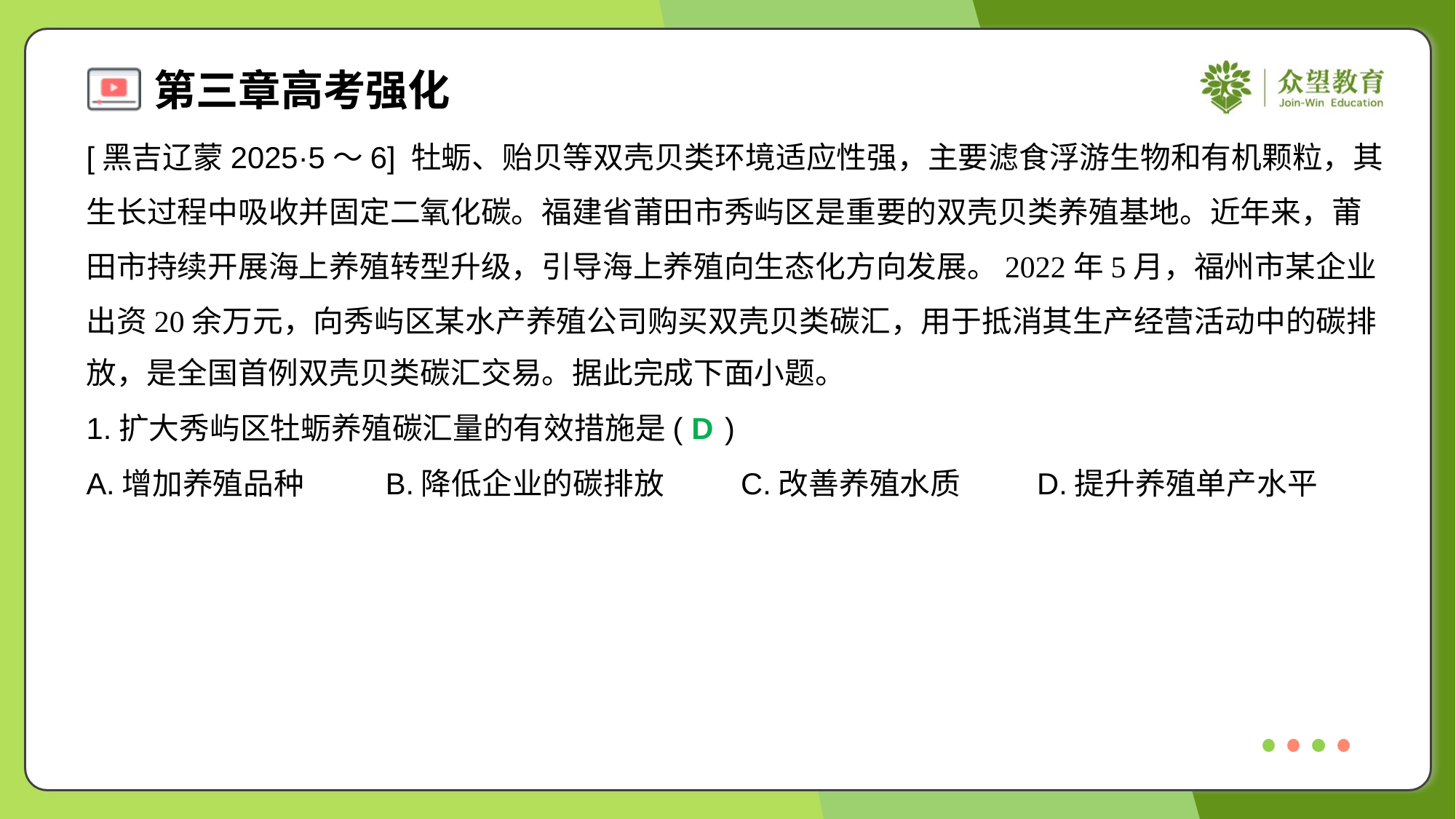

[黑吉辽蒙2025·5～6] 牡蛎、贻贝等双壳贝类环境适应性强，主要滤食浮游生物和有机颗粒，其
生长过程中吸收并固定二氧化碳。福建省莆田市秀屿区是重要的双壳贝类养殖基地。近年来，莆
田市持续开展海上养殖转型升级，引导海上养殖向生态化方向发展。2022年5月，福州市某企业
出资20余万元，向秀屿区某水产养殖公司购买双壳贝类碳汇，用于抵消其生产经营活动中的碳排
放，是全国首例双壳贝类碳汇交易。据此完成下面小题。
1.扩大秀屿区牡蛎养殖碳汇量的有效措施是(     )
D
A.增加养殖品种	B.降低企业的碳排放	C.改善养殖水质	D.提升养殖单产水平